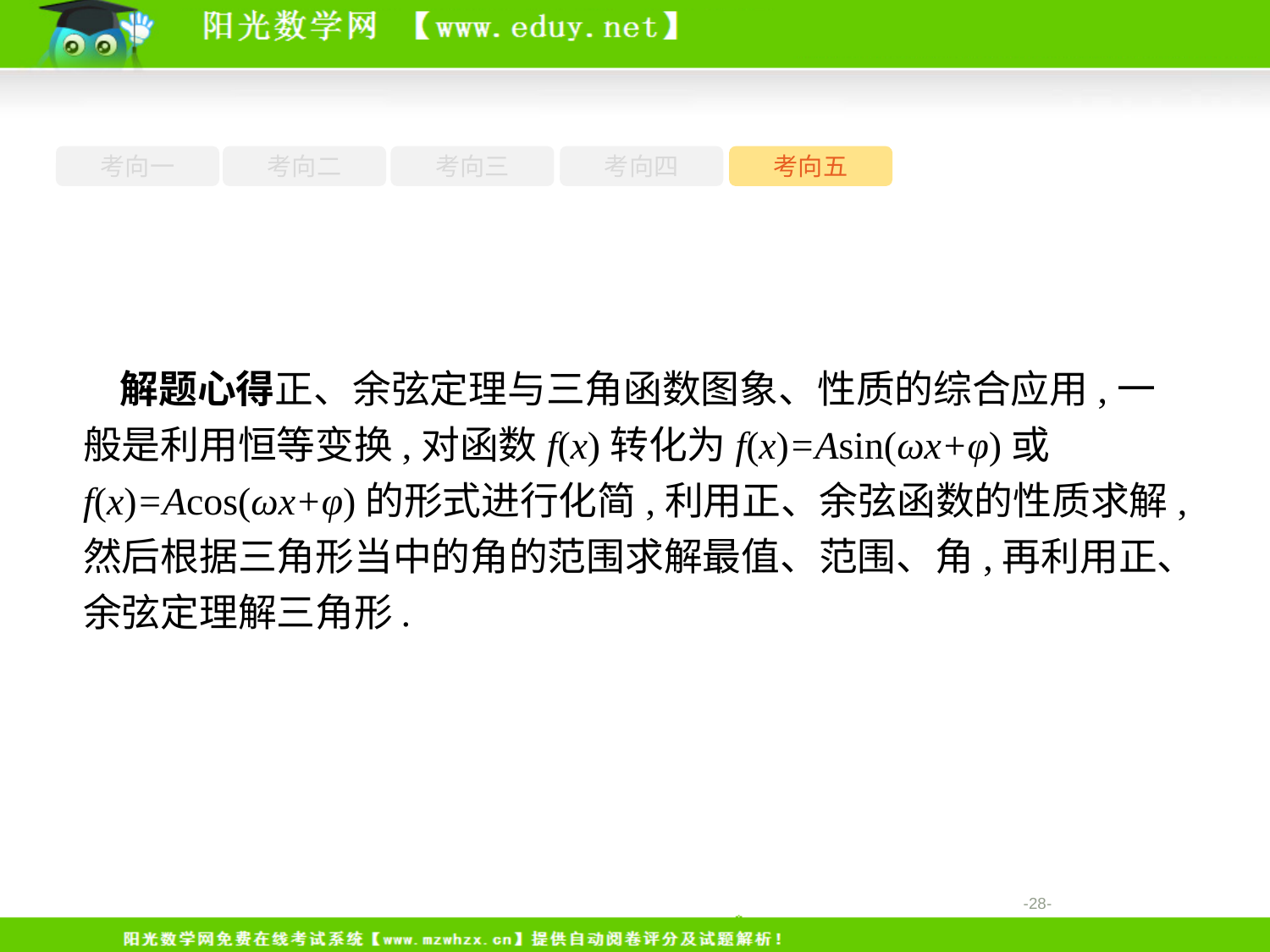

考向一
考向二
考向三
考向四
考向五
解题心得正、余弦定理与三角函数图象、性质的综合应用,一般是利用恒等变换,对函数f(x)转化为f(x)=Asin(ωx+φ)或f(x)=Acos(ωx+φ)的形式进行化简,利用正、余弦函数的性质求解,然后根据三角形当中的角的范围求解最值、范围、角,再利用正、余弦定理解三角形.
-28-